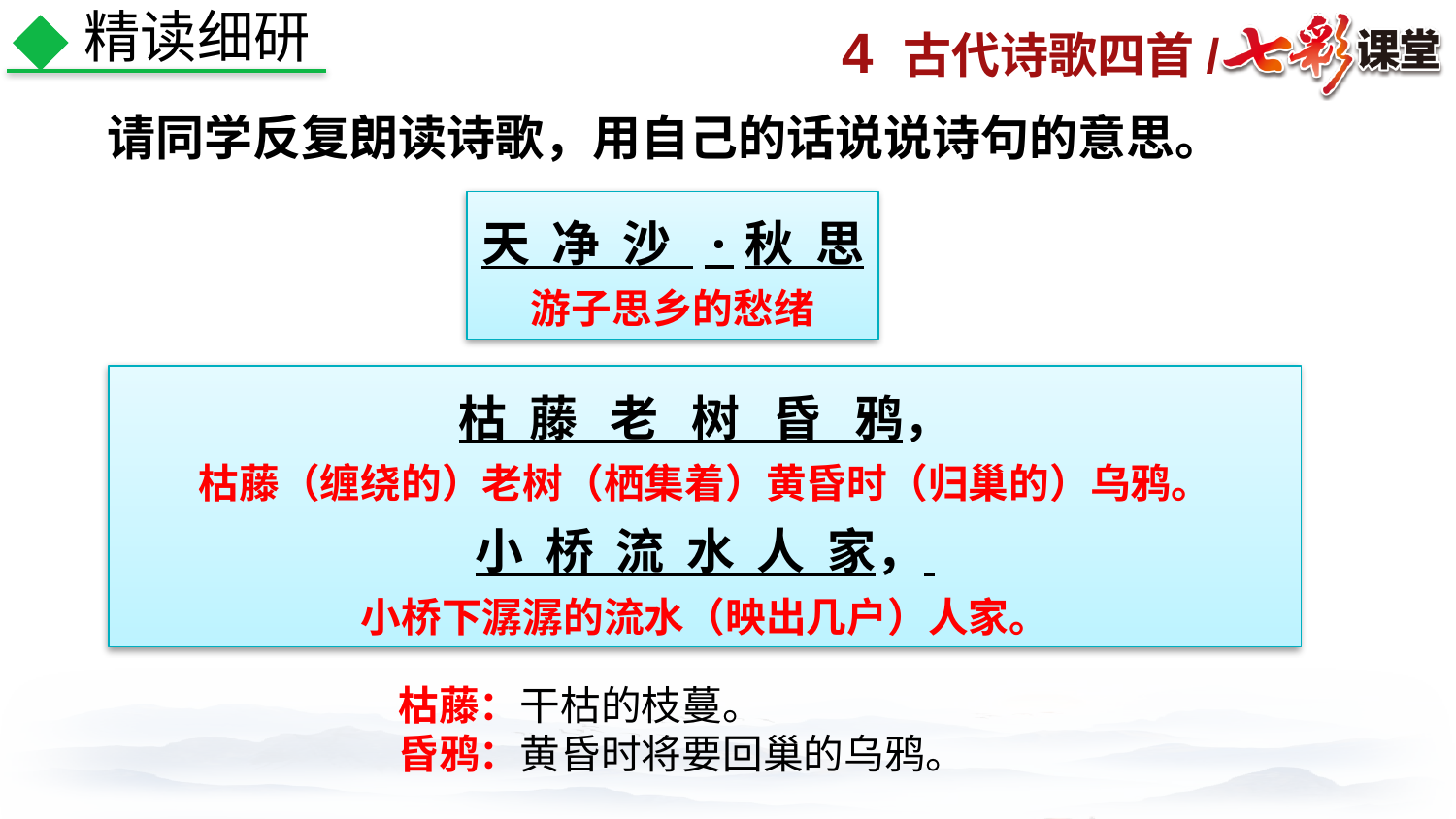

精读细研

请同学反复朗读诗歌，用自己的话说说诗句的意思。
天  净  沙  ·秋  思
游子思乡的愁绪
枯  藤   老   树   昏   鸦，
枯藤（缠绕的）老树（栖集着）黄昏时（归巢的）乌鸦。
小  桥  流  水  人  家，
小桥下潺潺的流水（映出几户）人家。

枯藤：干枯的枝蔓。
昏鸦：黄昏时将要回巢的乌鸦。